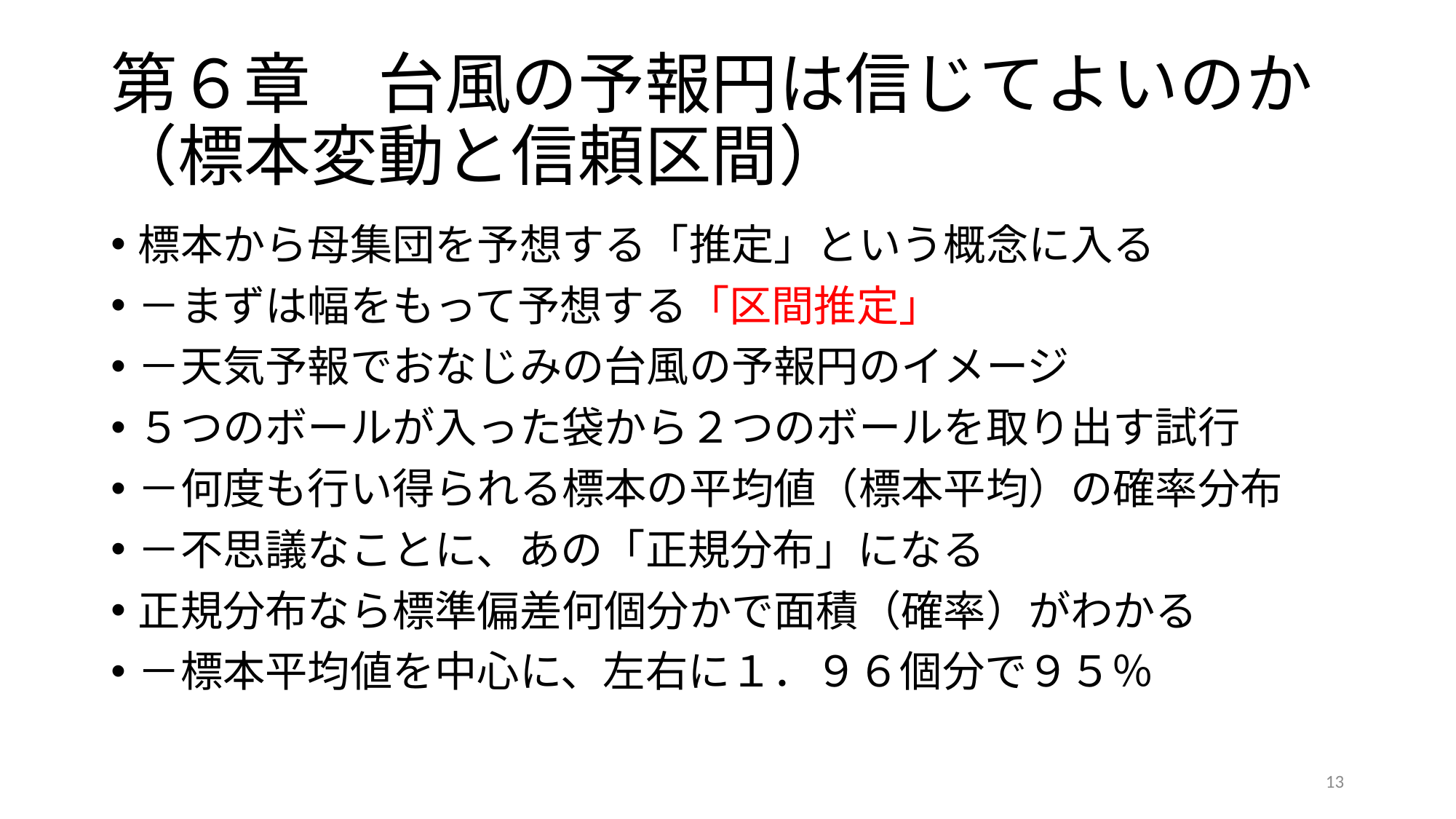

# 第６章　台風の予報円は信じてよいのか（標本変動と信頼区間）
標本から母集団を予想する「推定」という概念に入る
－まずは幅をもって予想する「区間推定」
－天気予報でおなじみの台風の予報円のイメージ
５つのボールが入った袋から２つのボールを取り出す試行
－何度も行い得られる標本の平均値（標本平均）の確率分布
－不思議なことに、あの「正規分布」になる
正規分布なら標準偏差何個分かで面積（確率）がわかる
－標本平均値を中心に、左右に１．９６個分で９５％
13